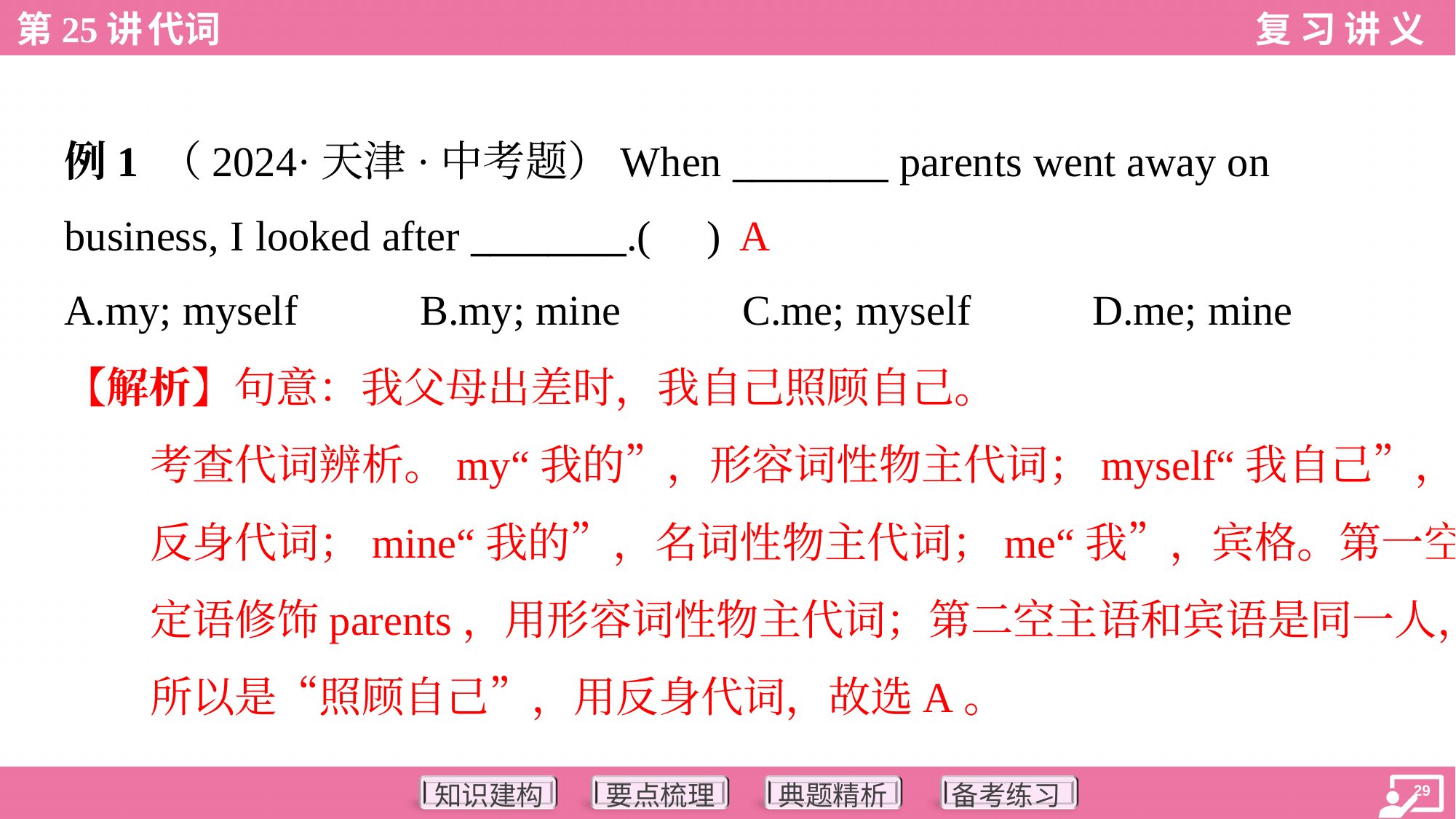

例1 （2024·天津·中考题）When ________ parents went away on
business, I looked after ________.(     )
A
A.my; myself	B.my; mine	C.me; myself	D.me; mine
【解析】句意：我父母出差时，我自己照顾自己。
考查代词辨析。my“我的”，形容词性物主代词；myself“我自己”，
反身代词；mine“我的”，名词性物主代词；me“我”，宾格。第一空作
定语修饰parents，用形容词性物主代词；第二空主语和宾语是同一人，
所以是“照顾自己”，用反身代词，故选A。